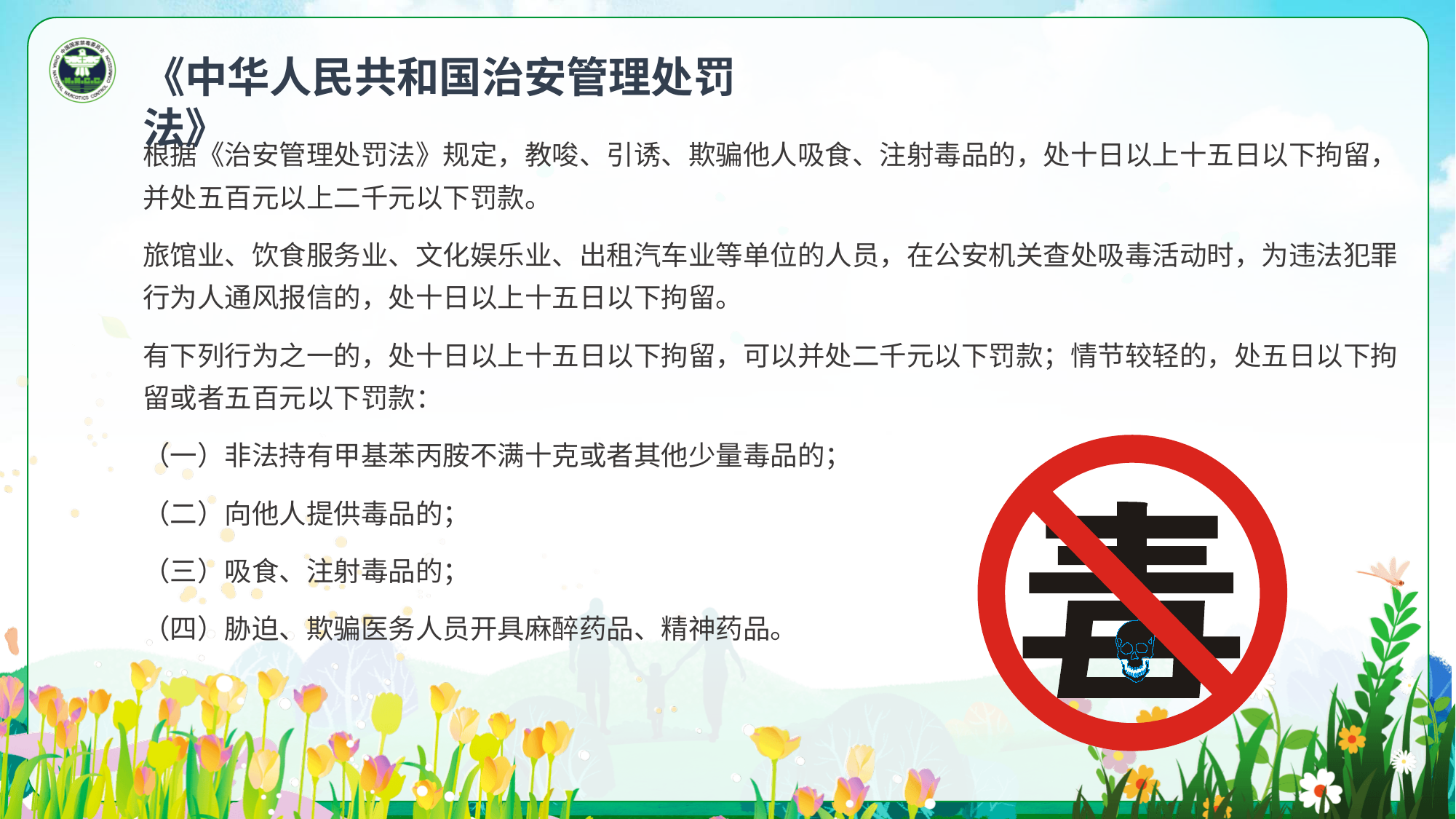

《中华人民共和国治安管理处罚法》
根据《治安管理处罚法》规定，教唆、引诱、欺骗他人吸食、注射毒品的，处十日以上十五日以下拘留，并处五百元以上二千元以下罚款。
旅馆业、饮食服务业、文化娱乐业、出租汽车业等单位的人员，在公安机关查处吸毒活动时，为违法犯罪行为人通风报信的，处十日以上十五日以下拘留。
有下列行为之一的，处十日以上十五日以下拘留，可以并处二千元以下罚款；情节较轻的，处五日以下拘留或者五百元以下罚款：
（一）非法持有甲基苯丙胺不满十克或者其他少量毒品的；
（二）向他人提供毒品的；
（三）吸食、注射毒品的；
（四）胁迫、欺骗医务人员开具麻醉药品、精神药品。